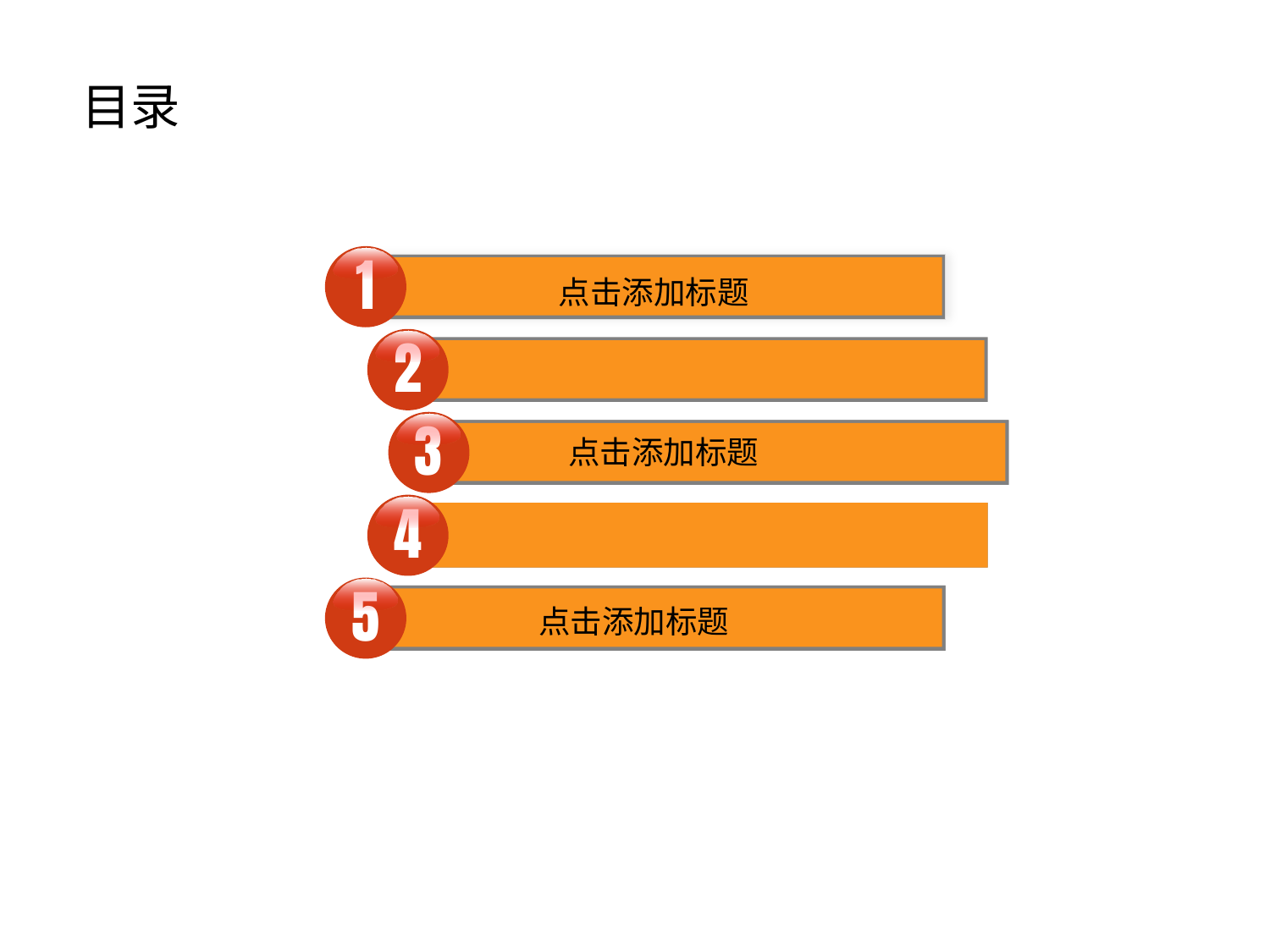

目录
1

单击此处添加文字内

2

单击此处添加文字内

3

单击此处添加文字

4

5

单击此处添加文字内

点击添加标题
点击添加文本
点击添加文本
点击添加标题
点击添加文本
点击添加标题
点击添加文本